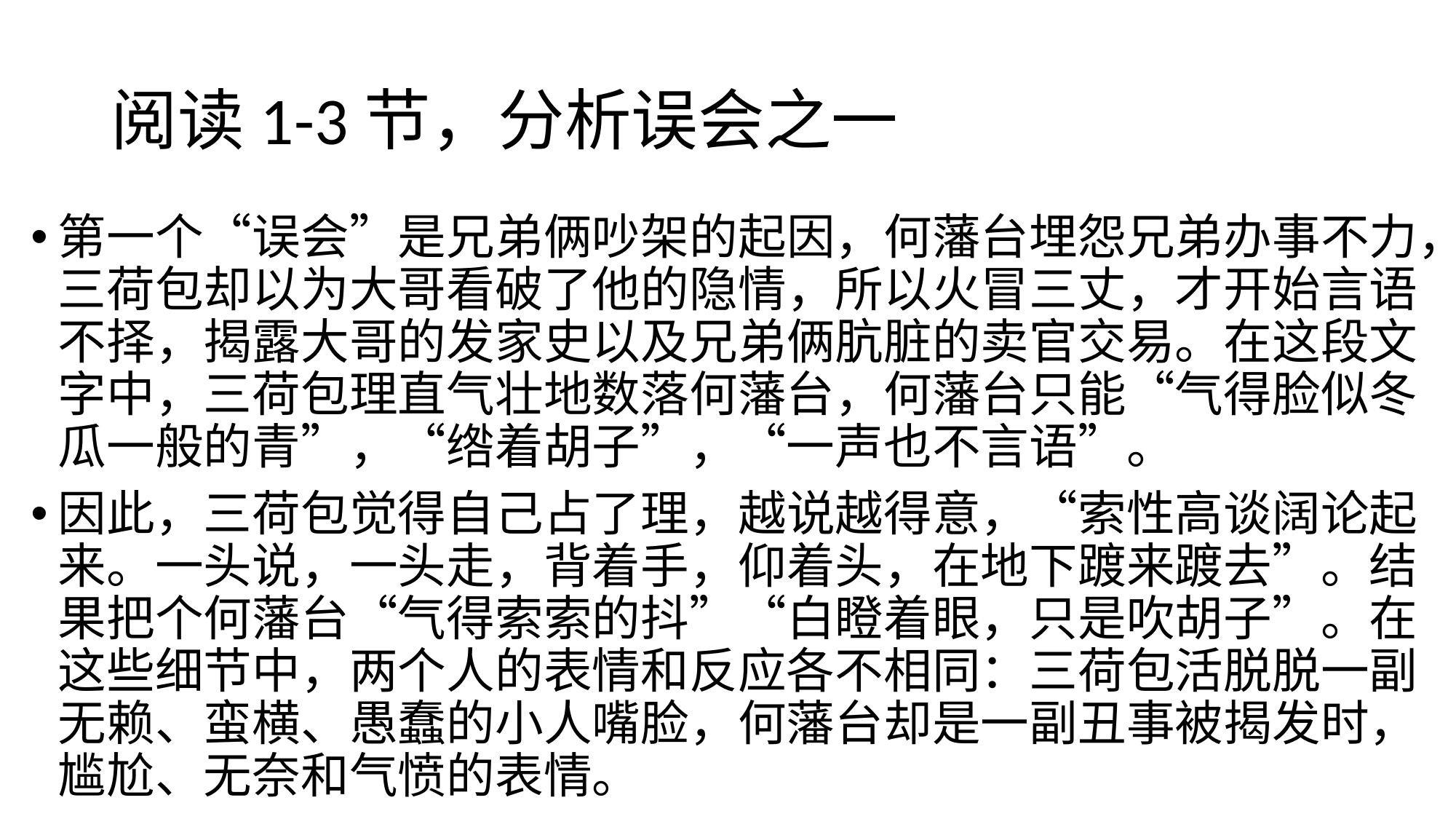

# 阅读1-3节，分析误会之一
第一个“误会”是兄弟俩吵架的起因，何藩台埋怨兄弟办事不力，三荷包却以为大哥看破了他的隐情，所以火冒三丈，才开始言语不择，揭露大哥的发家史以及兄弟俩肮脏的卖官交易。在这段文字中，三荷包理直气壮地数落何藩台，何藩台只能“气得脸似冬瓜一般的青”，“绺着胡子”，“一声也不言语”。
因此，三荷包觉得自己占了理，越说越得意，“索性高谈阔论起来。一头说，一头走，背着手，仰着头，在地下踱来踱去”。结果把个何藩台“气得索索的抖”“白瞪着眼，只是吹胡子”。在这些细节中，两个人的表情和反应各不相同：三荷包活脱脱一副无赖、蛮横、愚蠢的小人嘴脸，何藩台却是一副丑事被揭发时，尴尬、无奈和气愤的表情。